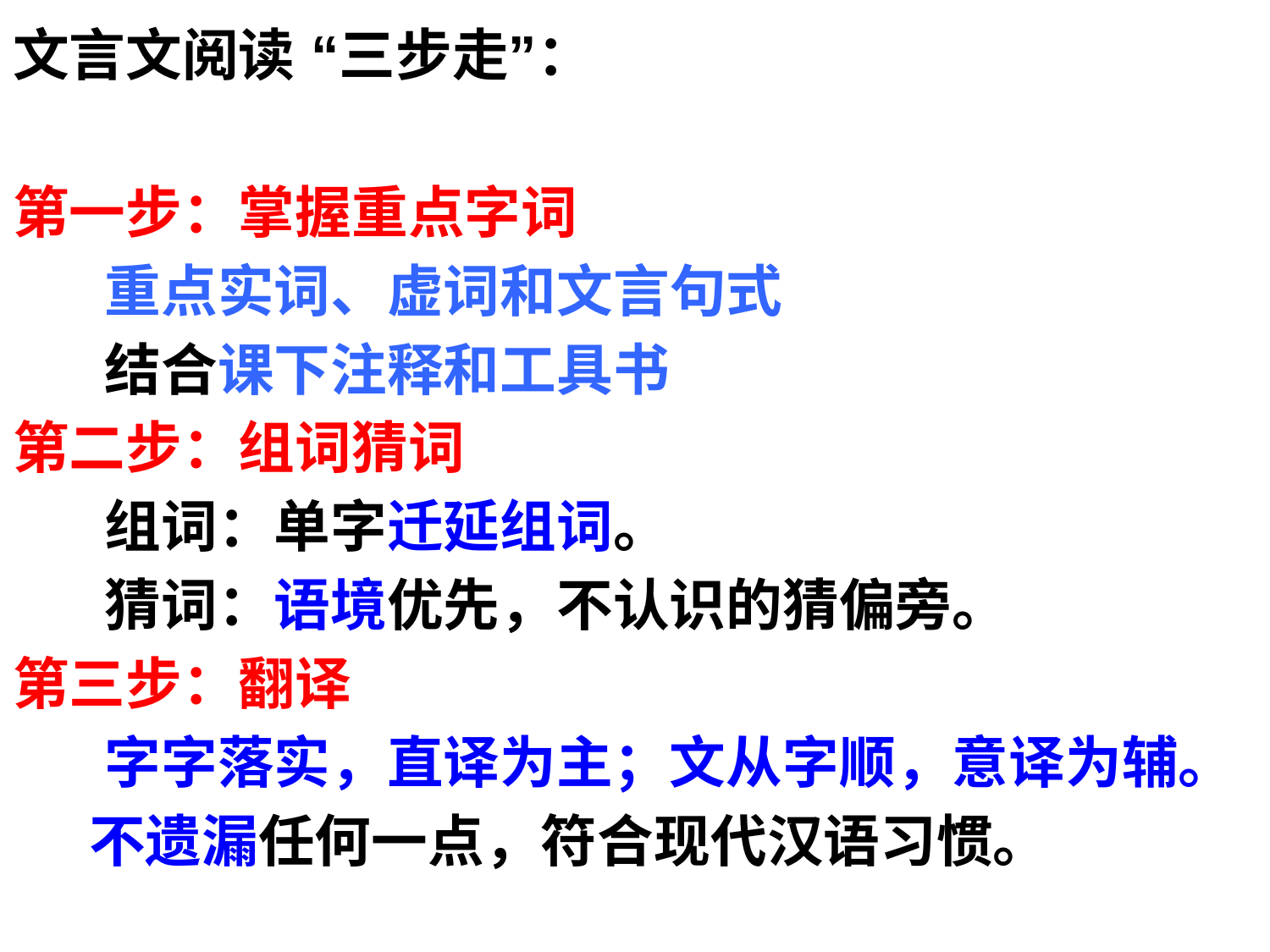

文言文阅读 “三步走”：

第一步：掌握重点字词
     重点实词、虚词和文言句式
     结合课下注释和工具书
第二步：组词猜词
     组词：单字迁延组词。
     猜词：语境优先，不认识的猜偏旁。
第三步：翻译
     字字落实，直译为主；文从字顺，意译为辅。
    不遗漏任何一点，符合现代汉语习惯。